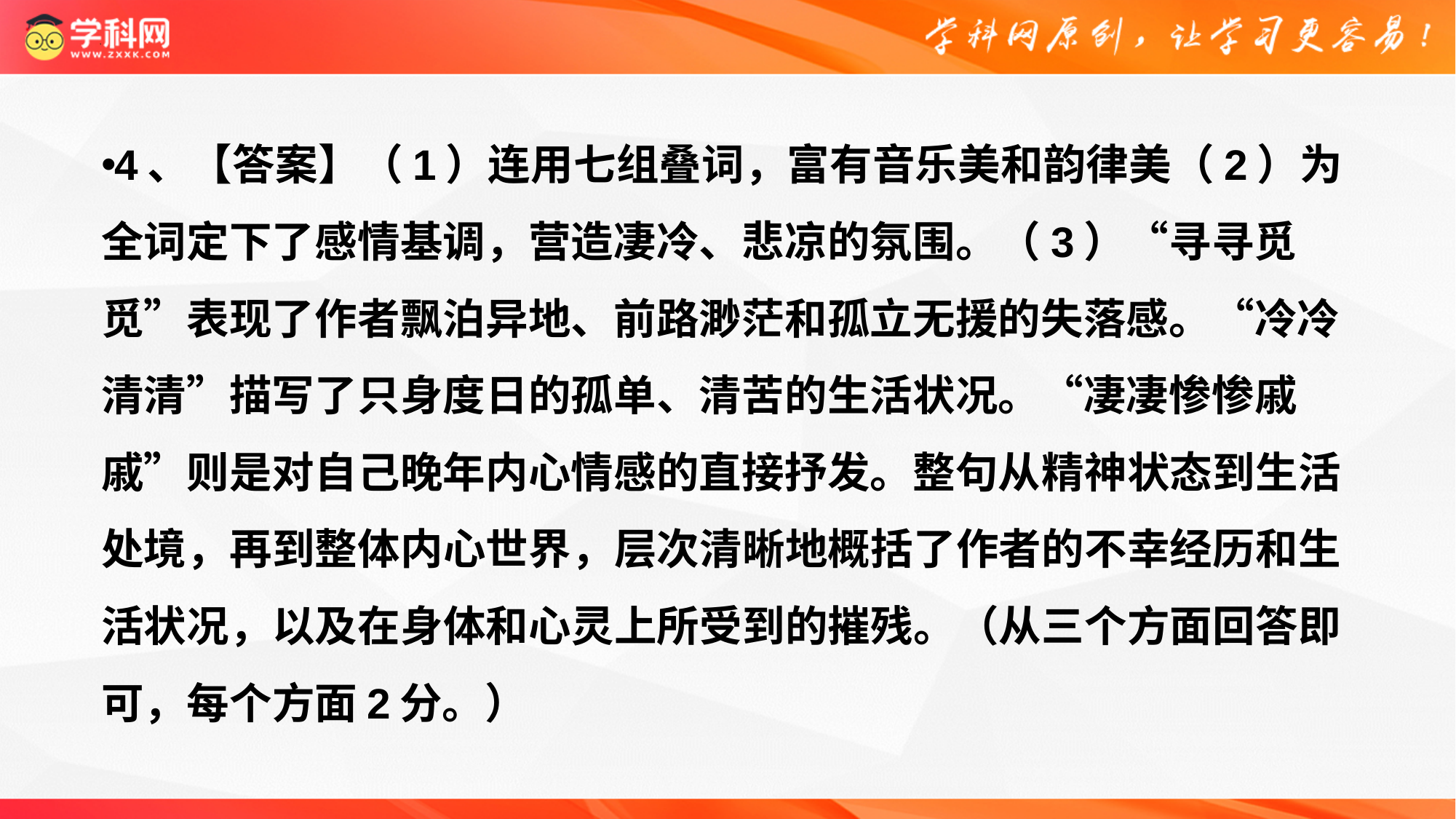

4、【答案】（1）连用七组叠词，富有音乐美和韵律美（2）为全词定下了感情基调，营造凄冷、悲凉的氛围。（3）“寻寻觅觅”表现了作者飘泊异地、前路渺茫和孤立无援的失落感。“冷冷清清”描写了只身度日的孤单、清苦的生活状况。“凄凄惨惨戚戚”则是对自己晚年内心情感的直接抒发。整句从精神状态到生活处境，再到整体内心世界，层次清晰地概括了作者的不幸经历和生活状况，以及在身体和心灵上所受到的摧残。（从三个方面回答即可，每个方面2分。）